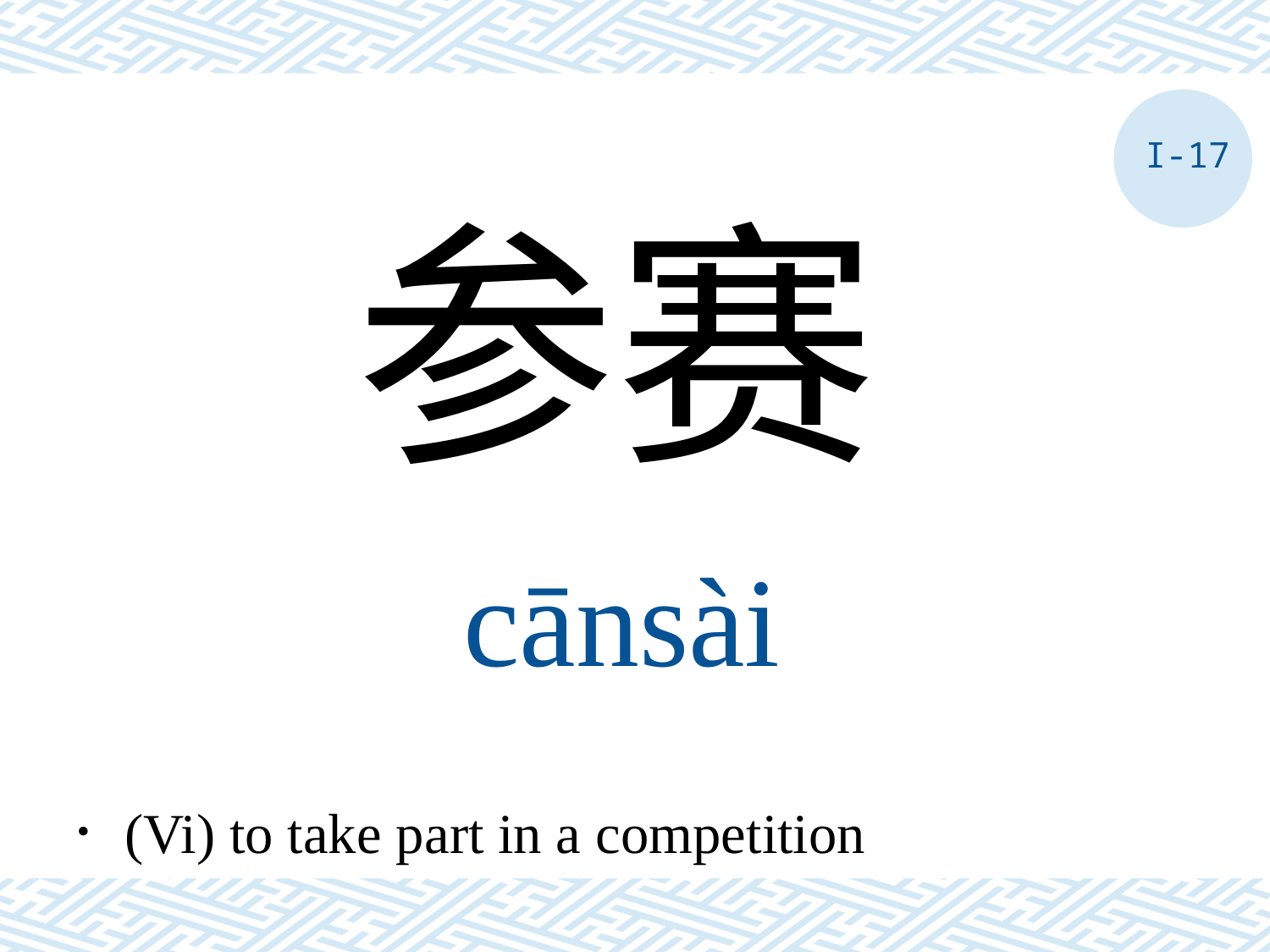

I-17

参赛
cānsài
．(Vi) to take part in a competition